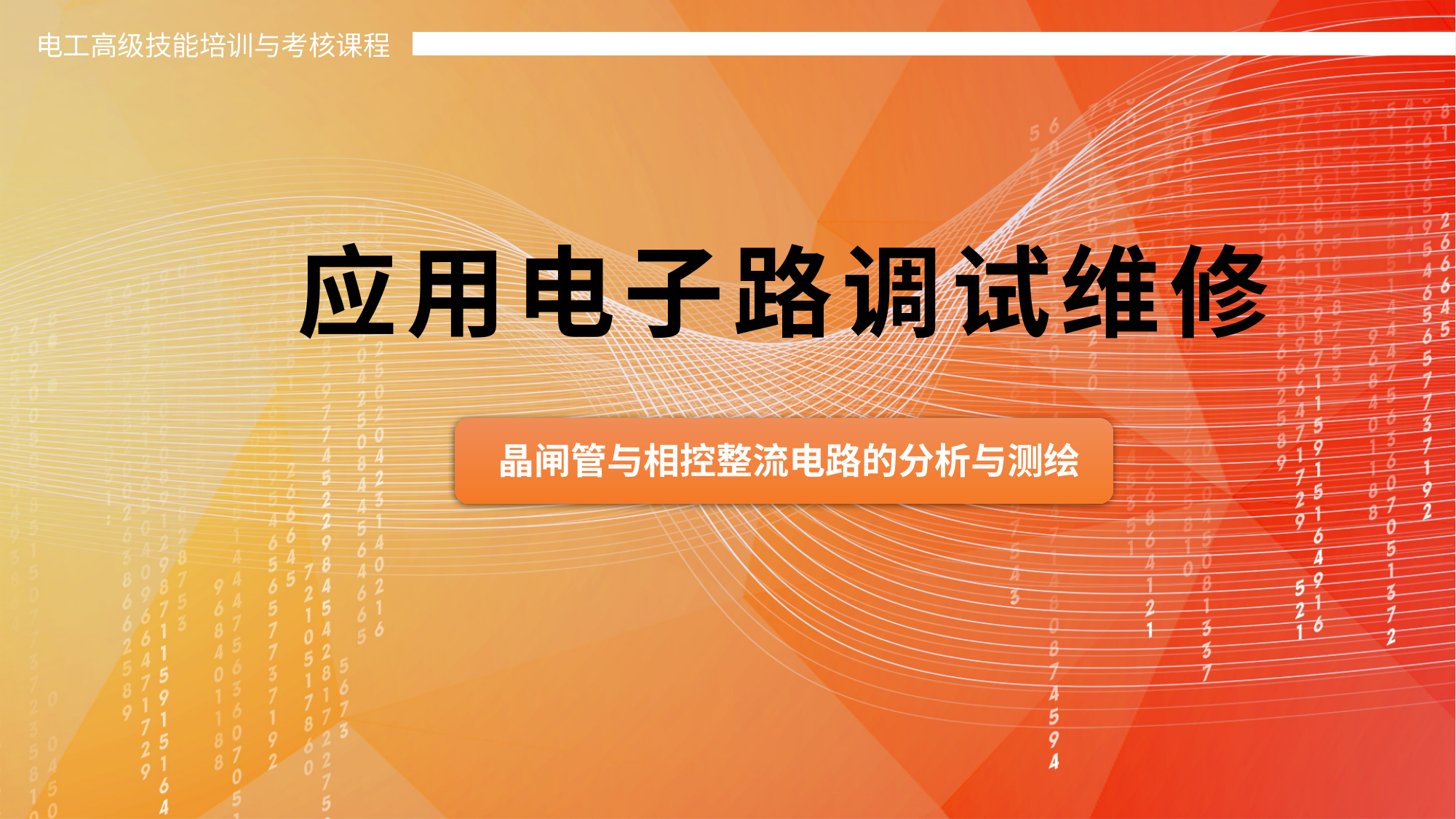

电工高级技能培训与考核课程

应用电子路调试维修

晶闸管与相控整流电路的分析与测绘